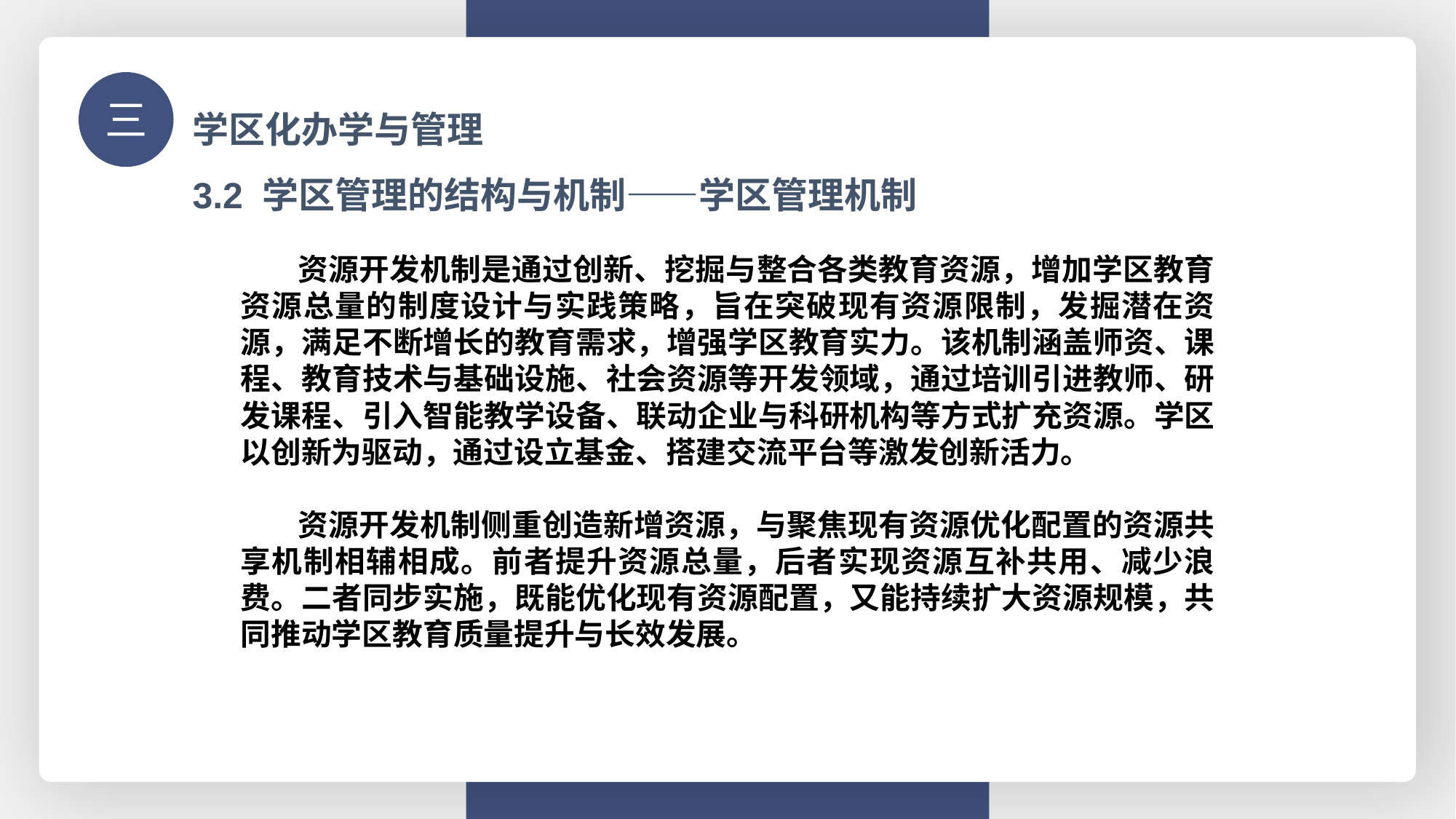

学区化办学与管理
三
3.2 学区管理的结构与机制——学区管理机制
       资源开发机制是通过创新、挖掘与整合各类教育资源，增加学区教育资源总量的制度设计与实践策略，旨在突破现有资源限制，发掘潜在资源，满足不断增长的教育需求，增强学区教育实力。该机制涵盖师资、课程、教育技术与基础设施、社会资源等开发领域，通过培训引进教师、研发课程、引入智能教学设备、联动企业与科研机构等方式扩充资源。学区以创新为驱动，通过设立基金、搭建交流平台等激发创新活力。

       资源开发机制侧重创造新增资源，与聚焦现有资源优化配置的资源共享机制相辅相成。前者提升资源总量，后者实现资源互补共用、减少浪费。二者同步实施，既能优化现有资源配置，又能持续扩大资源规模，共同推动学区教育质量提升与长效发展。